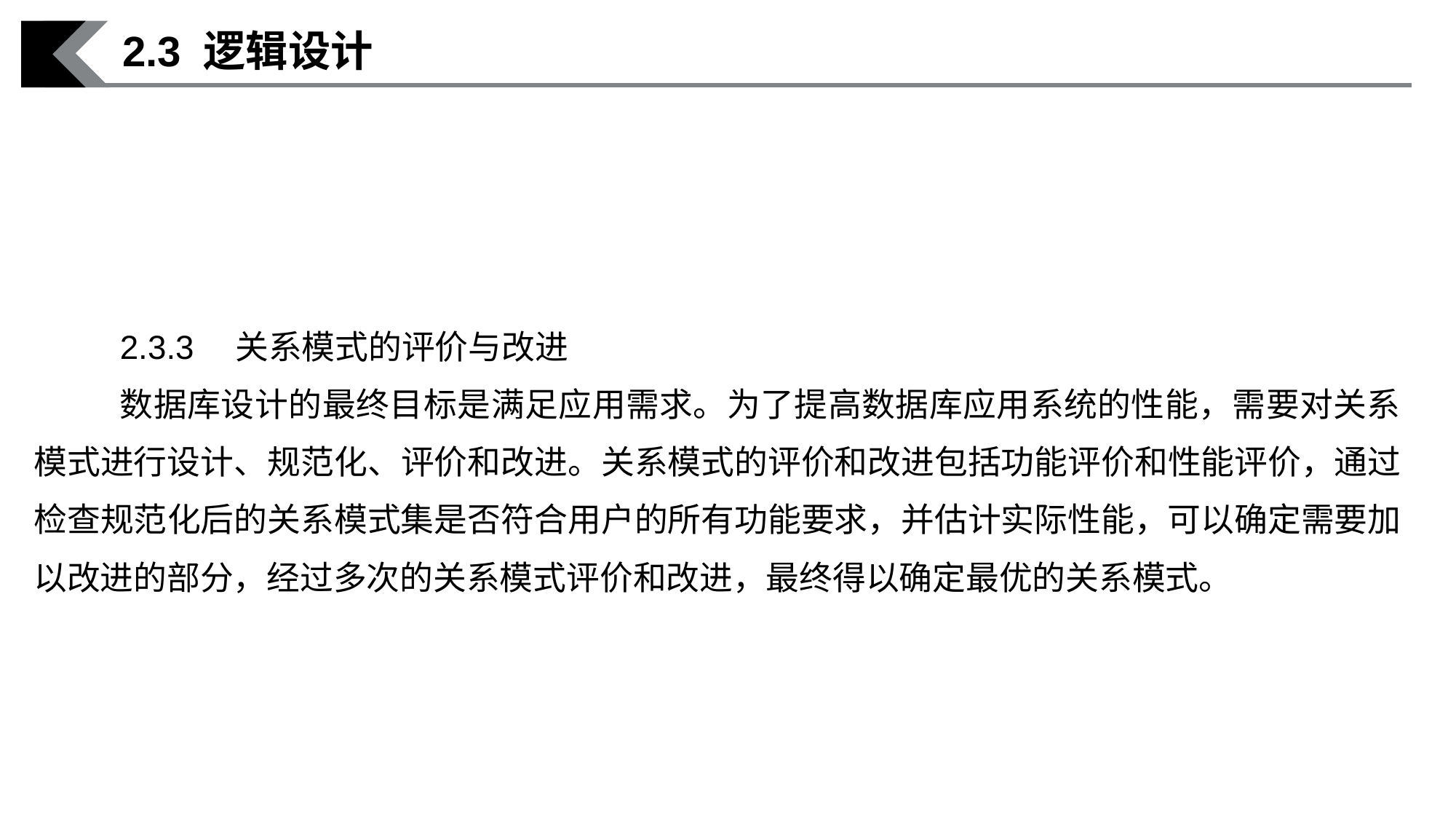

2.3 逻辑设计
2.3.3　关系模式的评价与改进
数据库设计的最终目标是满足应用需求。为了提高数据库应用系统的性能，需要对关系模式进行设计、规范化、评价和改进。关系模式的评价和改进包括功能评价和性能评价，通过检查规范化后的关系模式集是否符合用户的所有功能要求，并估计实际性能，可以确定需要加以改进的部分，经过多次的关系模式评价和改进，最终得以确定最优的关系模式。